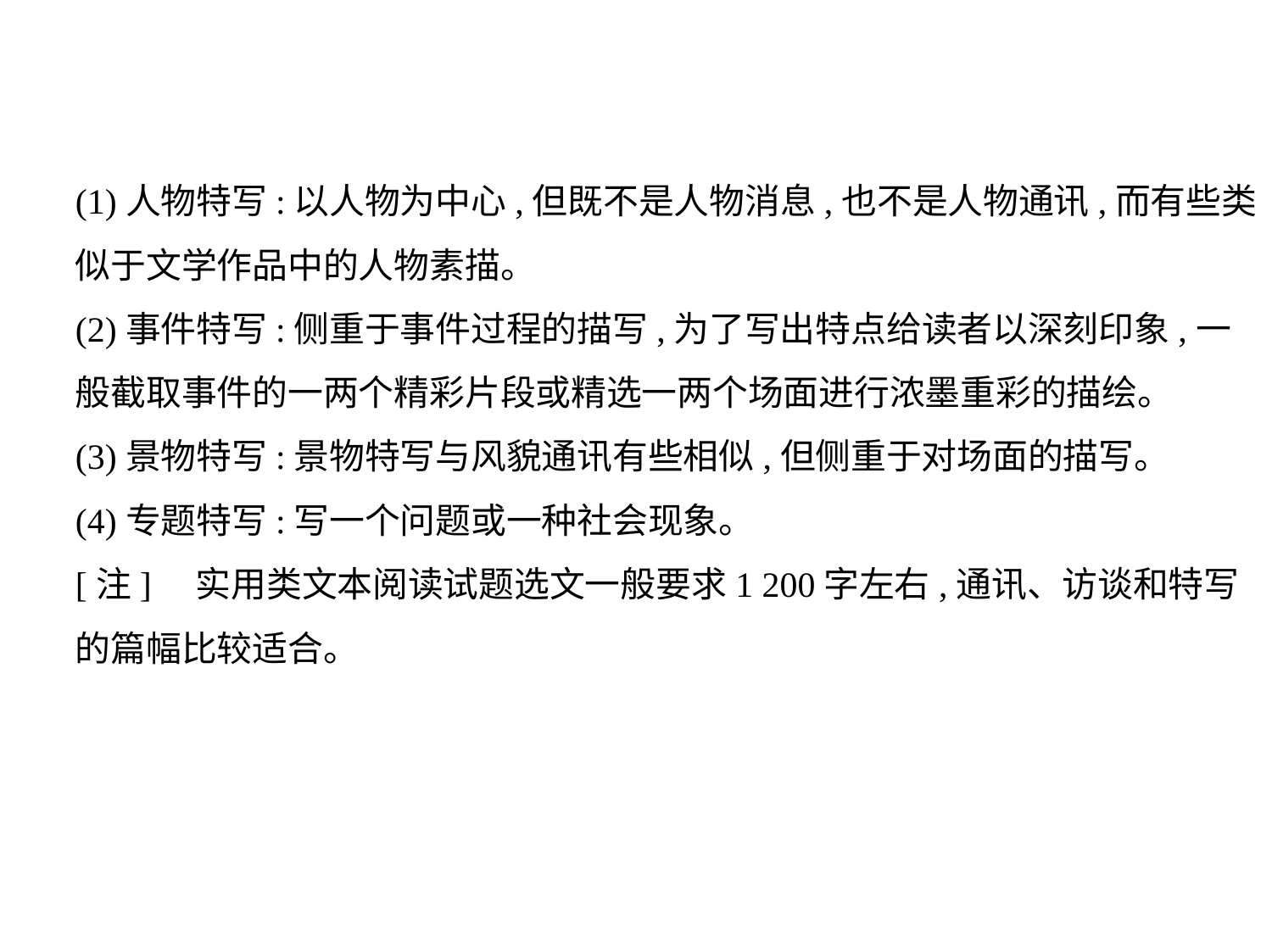

(1)人物特写:以人物为中心,但既不是人物消息,也不是人物通讯,而有些类
似于文学作品中的人物素描。
(2)事件特写:侧重于事件过程的描写,为了写出特点给读者以深刻印象,一
般截取事件的一两个精彩片段或精选一两个场面进行浓墨重彩的描绘。
(3)景物特写:景物特写与风貌通讯有些相似,但侧重于对场面的描写。
(4)专题特写:写一个问题或一种社会现象。
[注]    实用类文本阅读试题选文一般要求1 200字左右,通讯、访谈和特写
的篇幅比较适合。